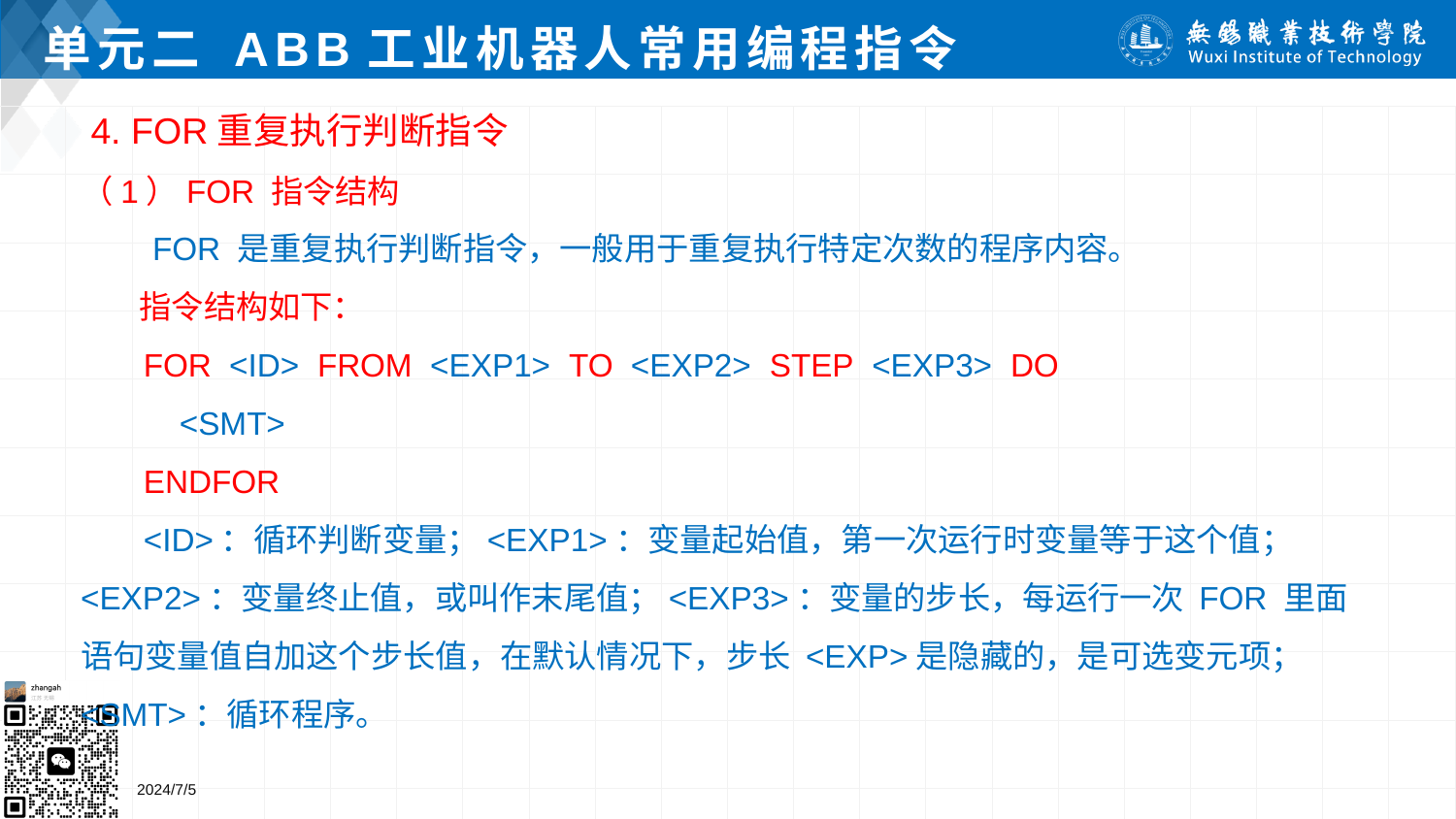

# 单元二 ABB工业机器人常用编程指令
 4. FOR重复执行判断指令
（1）FOR 指令结构
        FOR 是重复执行判断指令，一般用于重复执行特定次数的程序内容。
       指令结构如下：
       FOR  <ID>  FROM  <EXP1>  TO  <EXP2>  STEP  <EXP3>  DO
           <SMT>
       ENDFOR
       <ID>：循环判断变量；<EXP1>：变量起始值，第一次运行时变量等于这个值；<EXP2>：变量终止值，或叫作末尾值；<EXP3>：变量的步长，每运行一次 FOR 里面语句变量值自加这个步长值，在默认情况下，步长 <EXP>是隐藏的，是可选变元项；<SMT>：循环程序。

2024/7/5